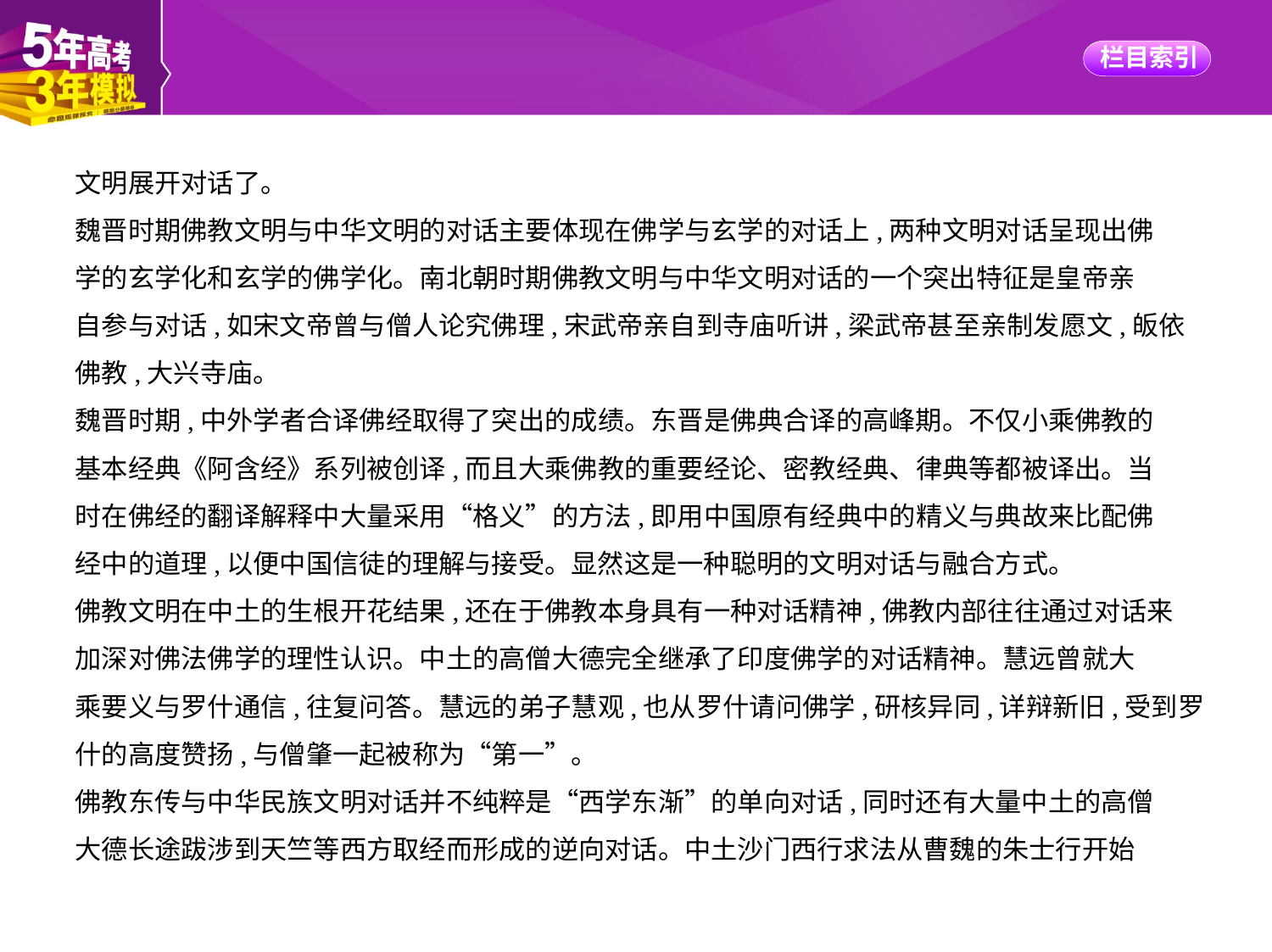

文明展开对话了。
魏晋时期佛教文明与中华文明的对话主要体现在佛学与玄学的对话上,两种文明对话呈现出佛
学的玄学化和玄学的佛学化。南北朝时期佛教文明与中华文明对话的一个突出特征是皇帝亲
自参与对话,如宋文帝曾与僧人论究佛理,宋武帝亲自到寺庙听讲,梁武帝甚至亲制发愿文,皈依
佛教,大兴寺庙。
魏晋时期,中外学者合译佛经取得了突出的成绩。东晋是佛典合译的高峰期。不仅小乘佛教的
基本经典《阿含经》系列被创译,而且大乘佛教的重要经论、密教经典、律典等都被译出。当
时在佛经的翻译解释中大量采用“格义”的方法,即用中国原有经典中的精义与典故来比配佛
经中的道理,以便中国信徒的理解与接受。显然这是一种聪明的文明对话与融合方式。
佛教文明在中土的生根开花结果,还在于佛教本身具有一种对话精神,佛教内部往往通过对话来
加深对佛法佛学的理性认识。中土的高僧大德完全继承了印度佛学的对话精神。慧远曾就大
乘要义与罗什通信,往复问答。慧远的弟子慧观,也从罗什请问佛学,研核异同,详辩新旧,受到罗
什的高度赞扬,与僧肇一起被称为“第一”。
佛教东传与中华民族文明对话并不纯粹是“西学东渐”的单向对话,同时还有大量中土的高僧
大德长途跋涉到天竺等西方取经而形成的逆向对话。中土沙门西行求法从曹魏的朱士行开始